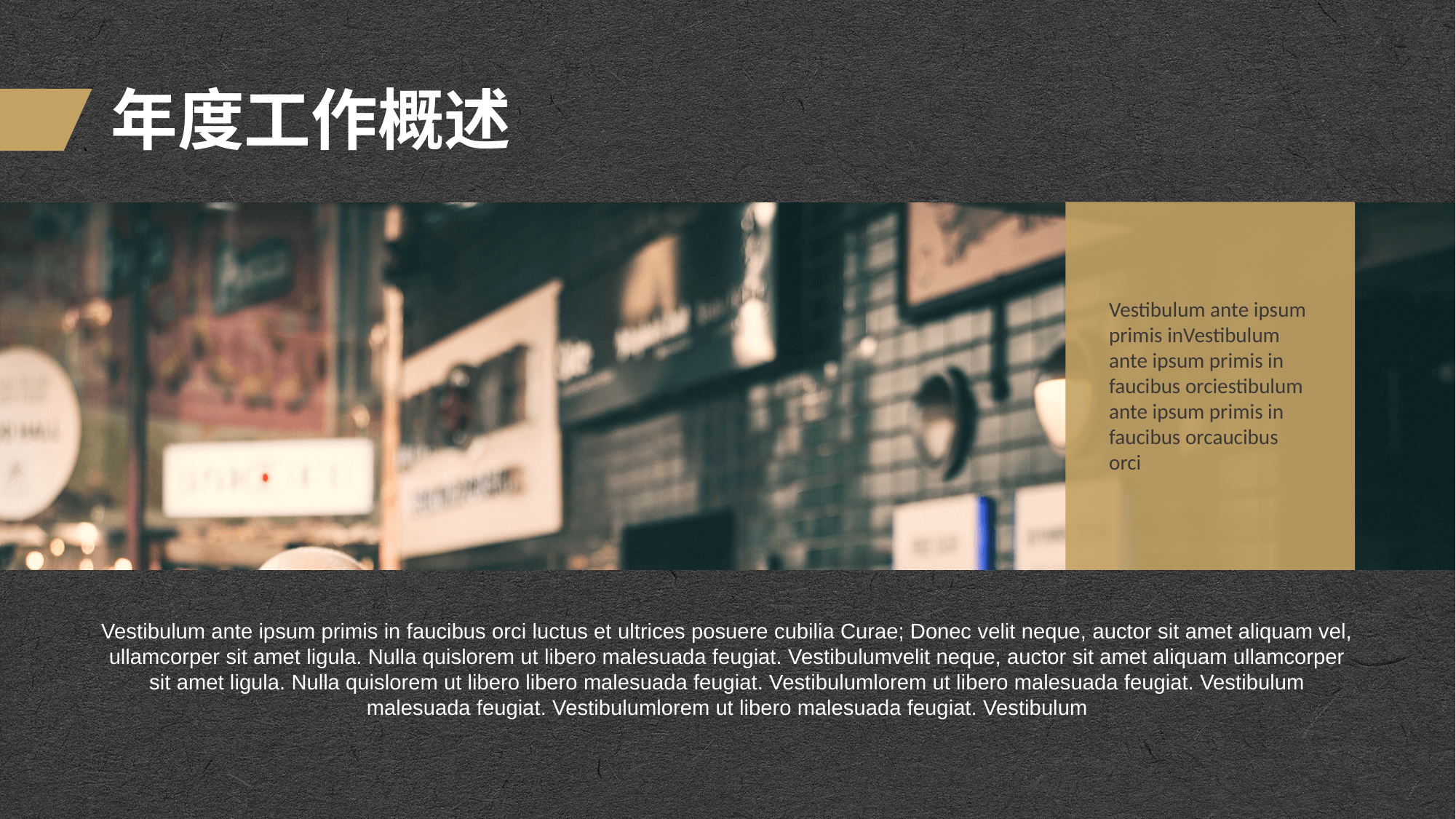

# 年度工作概述

Vestibulum ante ipsum primis inVestibulum ante ipsum primis in faucibus orciestibulum ante ipsum primis in faucibus orcaucibus orci
Vestibulum ante ipsum primis in faucibus orci luctus et ultrices posuere cubilia Curae; Donec velit neque, auctor sit amet aliquam vel, ullamcorper sit amet ligula. Nulla quislorem ut libero malesuada feugiat. Vestibulumvelit neque, auctor sit amet aliquam ullamcorper sit amet ligula. Nulla quislorem ut libero libero malesuada feugiat. Vestibulumlorem ut libero malesuada feugiat. Vestibulum malesuada feugiat. Vestibulumlorem ut libero malesuada feugiat. Vestibulum